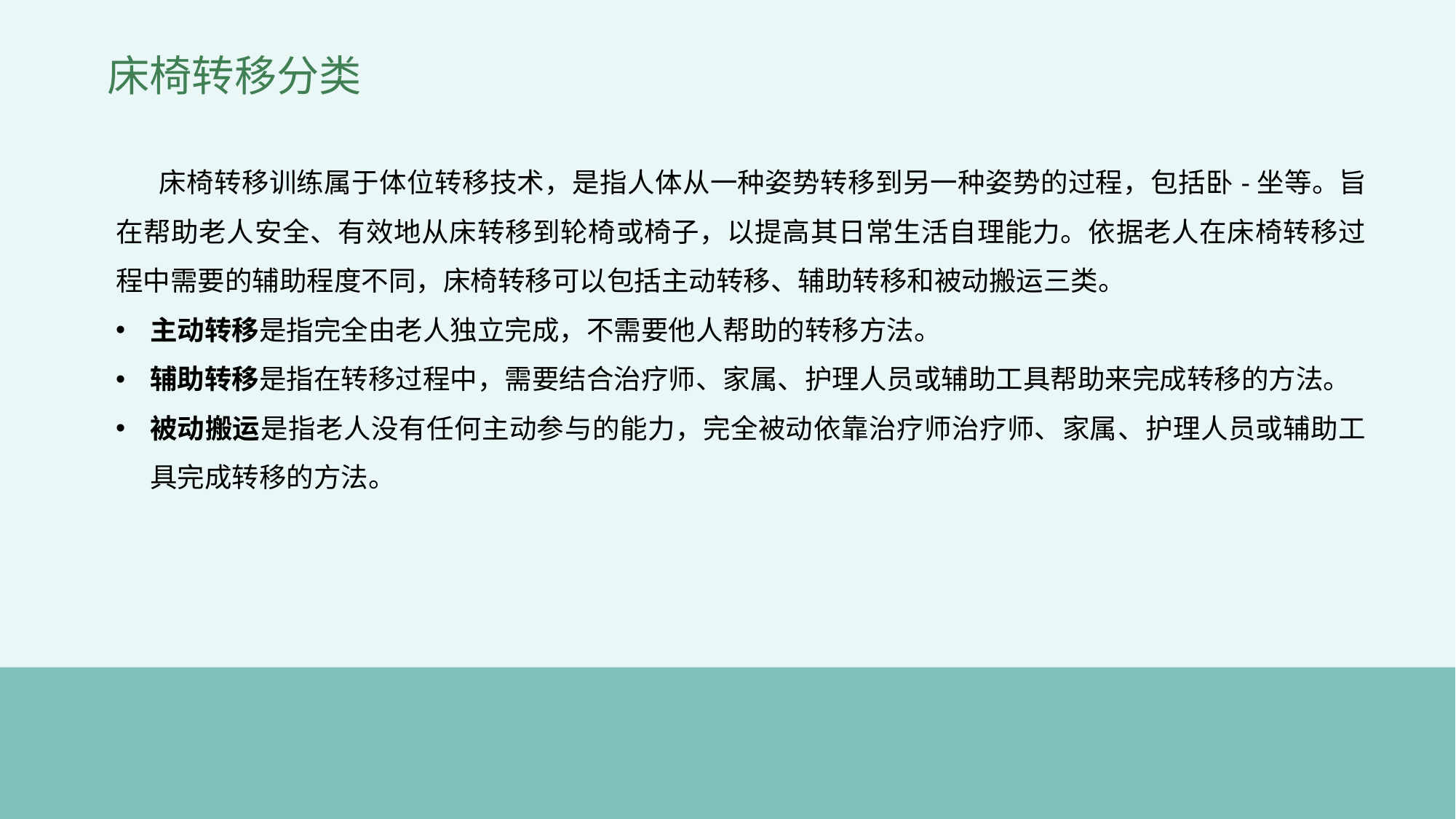

床椅转移分类

  床椅转移训练属于体位转移技术，是指人体从一种姿势转移到另一种姿势的过程，包括卧-坐等。旨在帮助老人安全、有效地从床转移到轮椅或椅子，以提高其日常生活自理能力。依据老人在床椅转移过程中需要的辅助程度不同，床椅转移可以包括主动转移、辅助转移和被动搬运三类。
主动转移是指完全由老人独立完成，不需要他人帮助的转移方法。
辅助转移是指在转移过程中，需要结合治疗师、家属、护理人员或辅助工具帮助来完成转移的方法。
被动搬运是指老人没有任何主动参与的能力，完全被动依靠治疗师治疗师、家属、护理人员或辅助工具完成转移的方法。